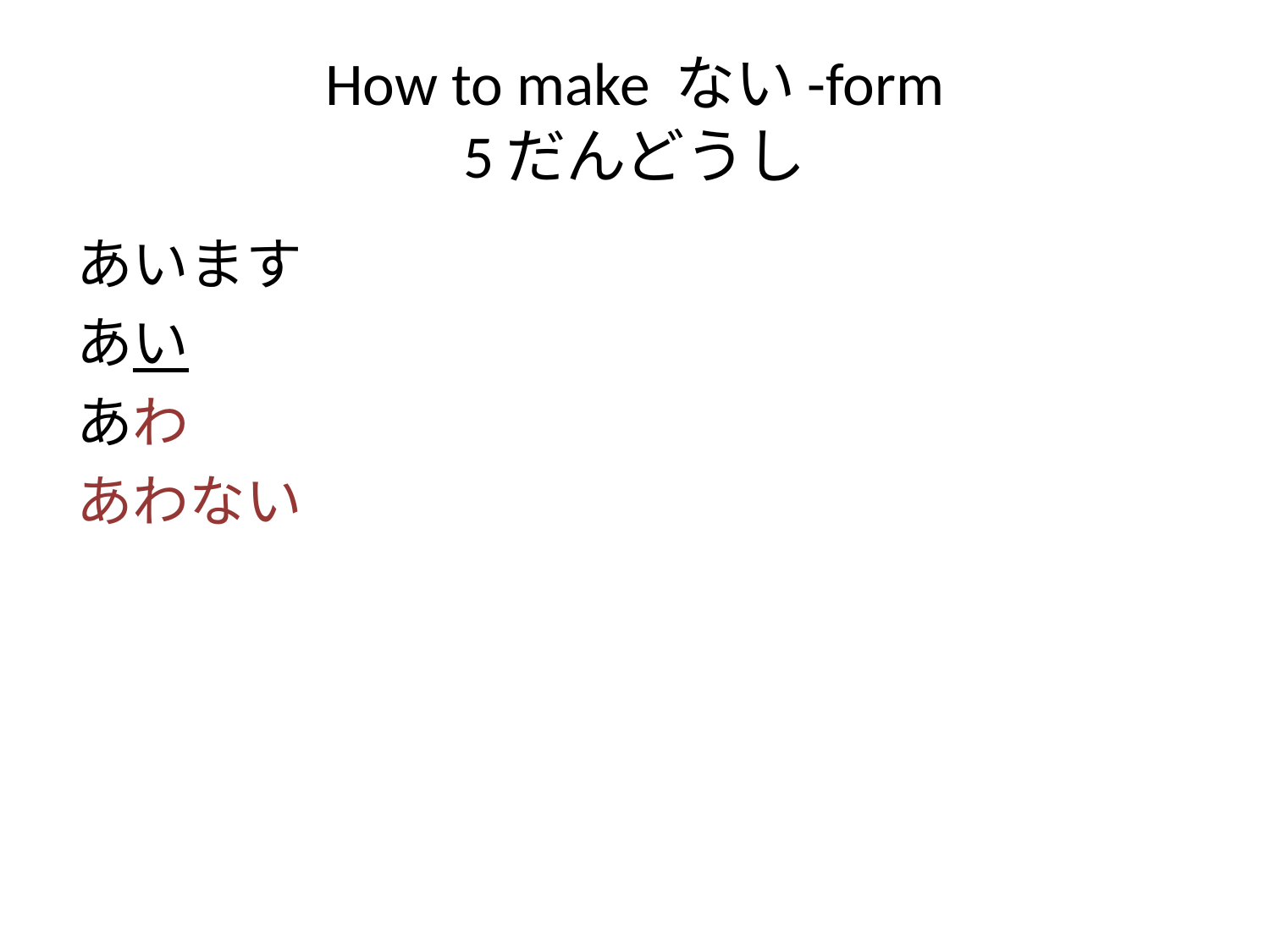

# How to make ない-form 5だんどうし
あいます
あい
あわ
あわない